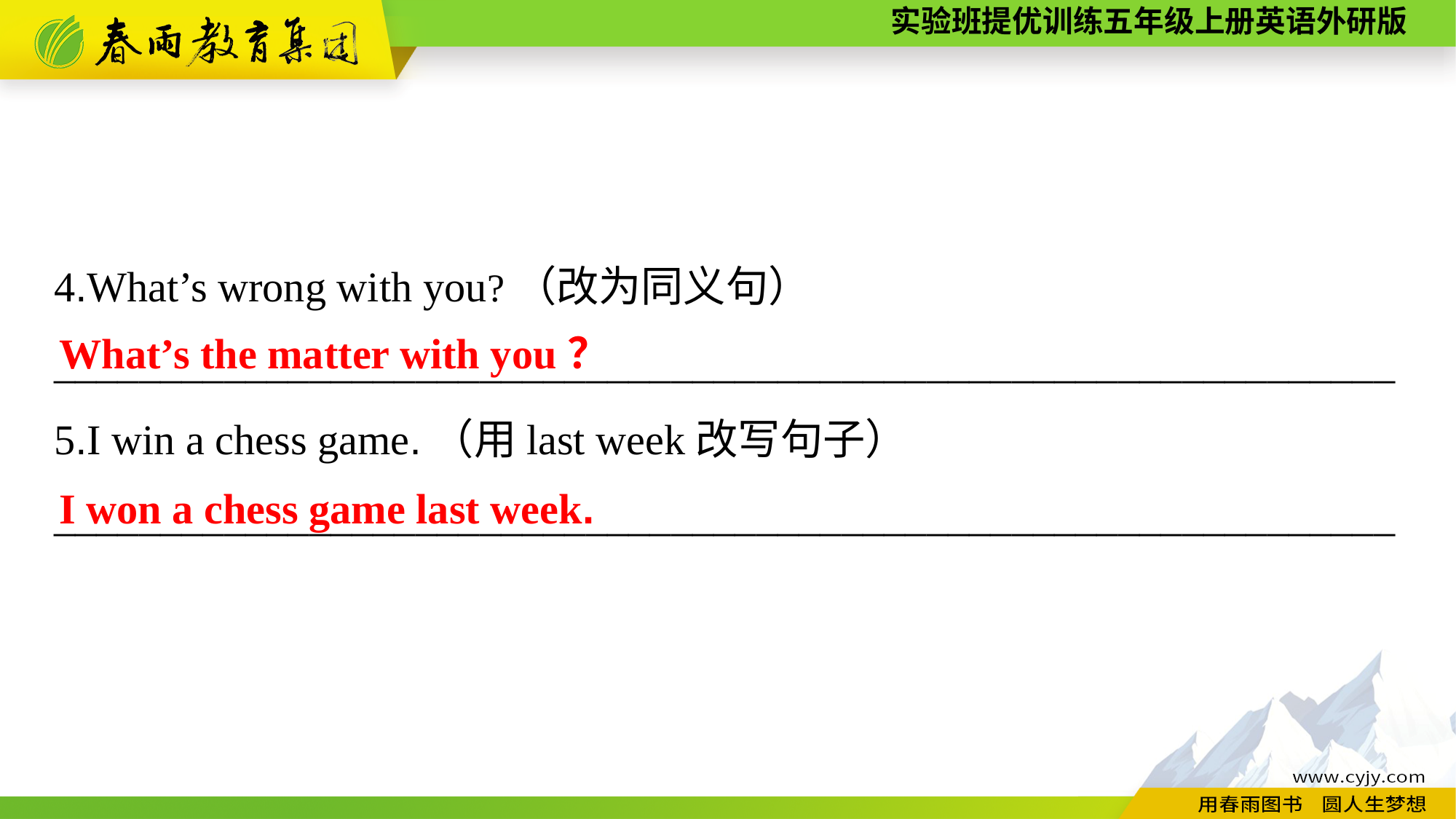

4.What’s wrong with you?（改为同义句）
_______________________________________________________________
5.I win a chess game.（用last week改写句子）
_______________________________________________________________
What’s the matter with you？
I won a chess game last week.